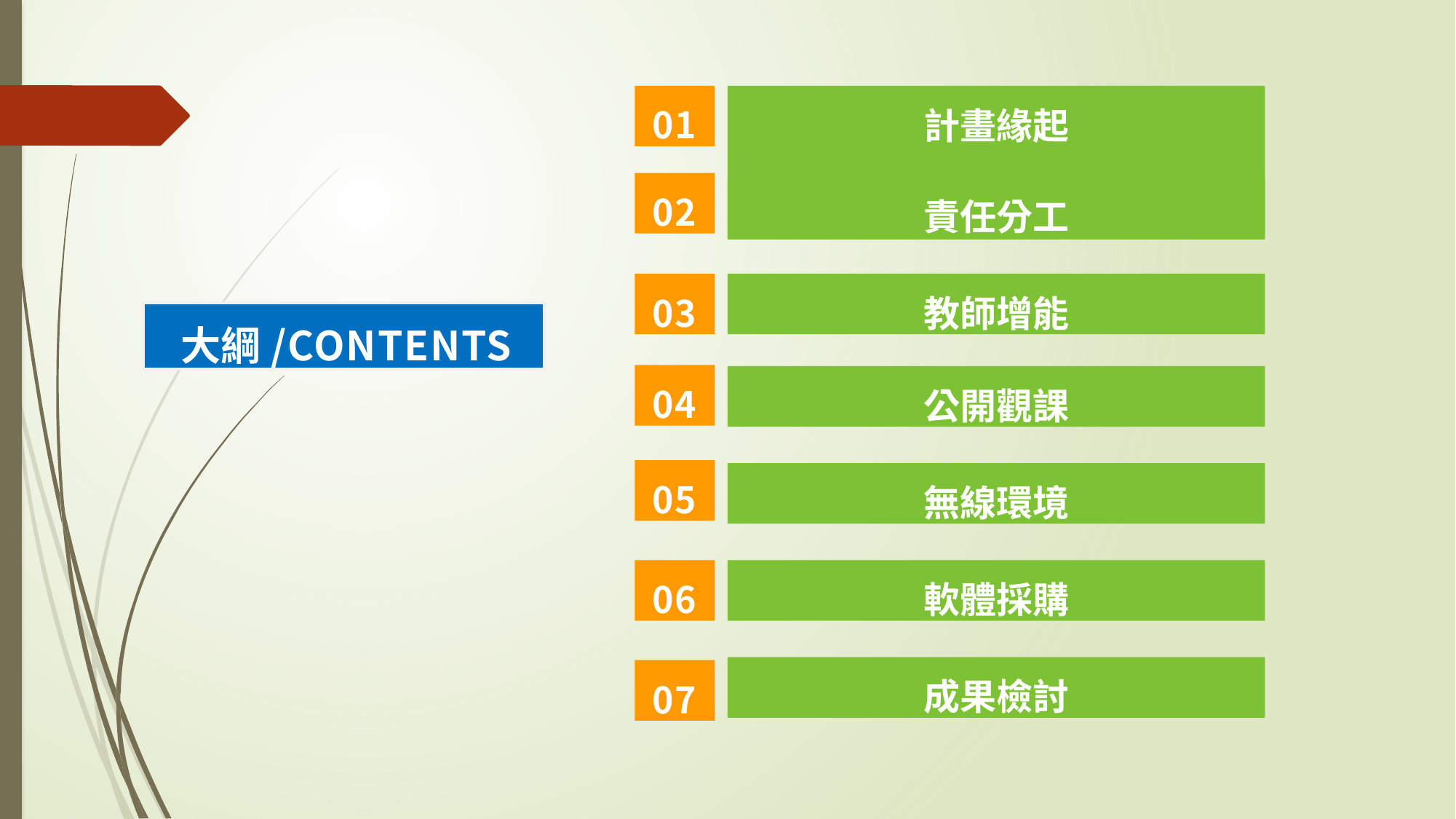

# 計畫緣起
01
02
責任分工
03
教師增能
大綱/CONTENTS
04
公開觀課
05
無線環境
軟體採購
06
成果檢討
07